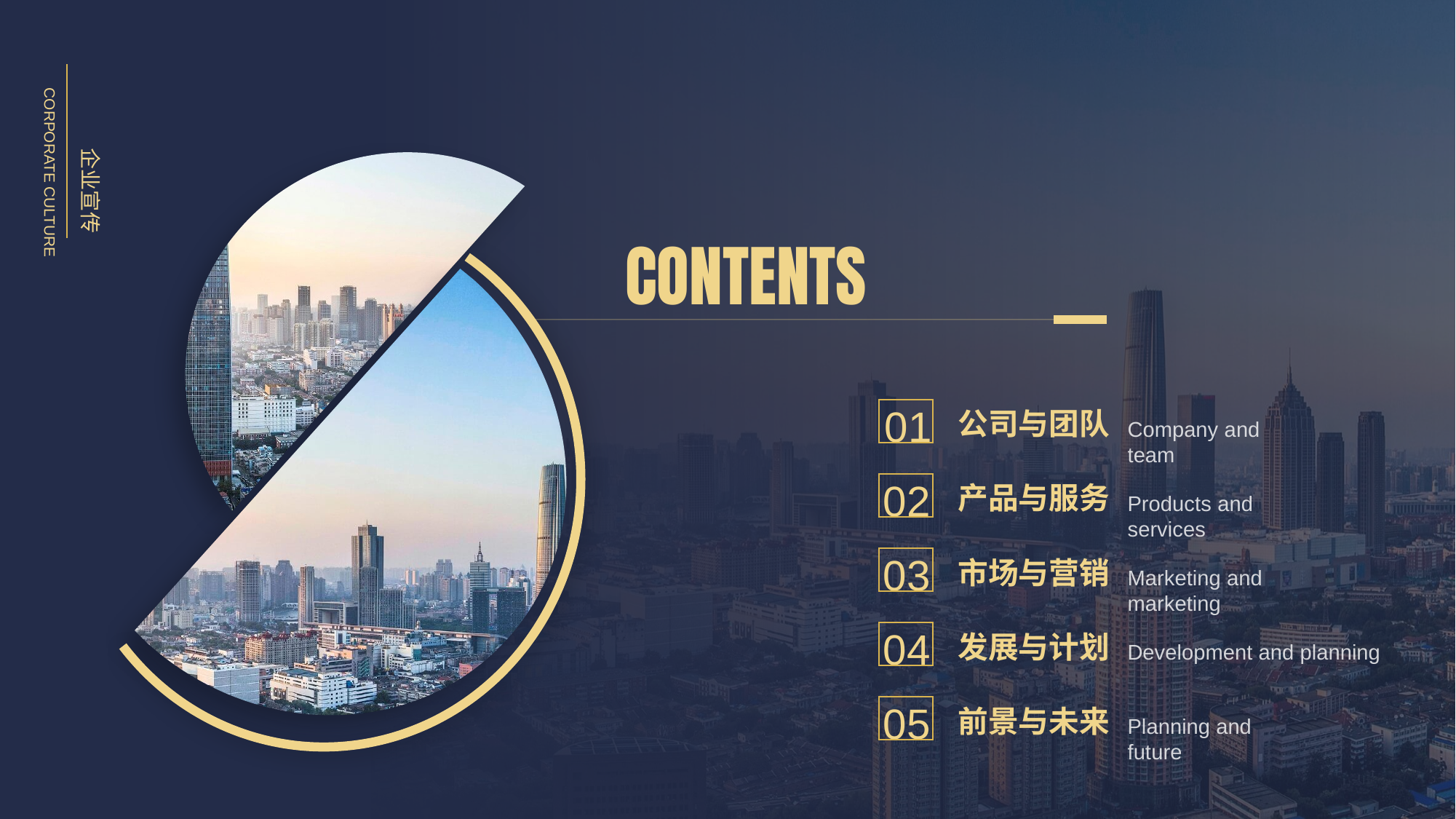

企业宣传
CORPORATE CULTURE

CONTENTS
01

公司与团队
Company and team

02

产品与服务
Products and services
03

市场与营销
Marketing and marketing
04

发展与计划
Development and planning
05

前景与未来
Planning and future